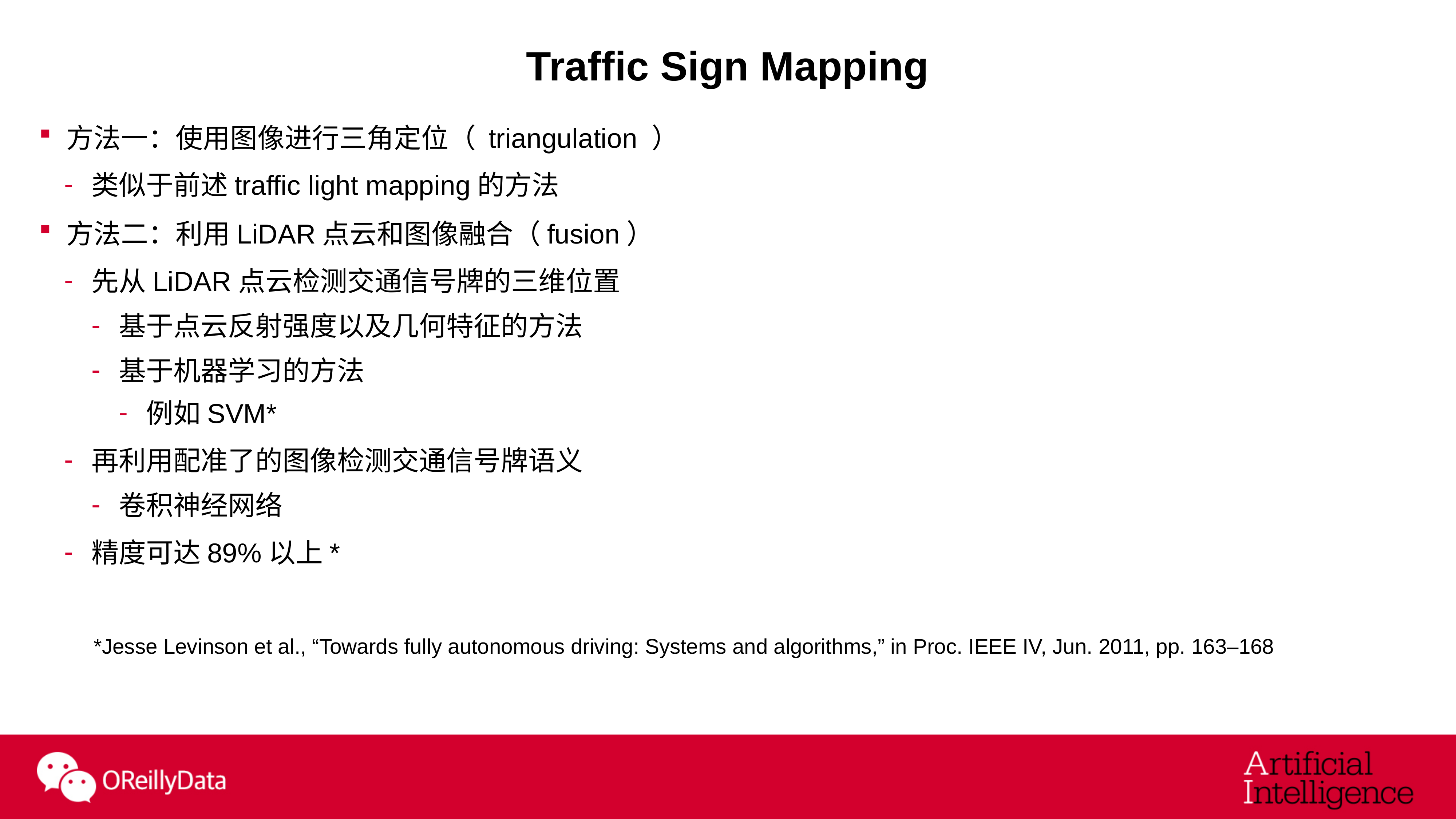

# Traffic Sign Mapping
方法一：使用图像进行三角定位（ triangulation ）
类似于前述traffic light mapping的方法
方法二：利用LiDAR点云和图像融合（fusion）
先从LiDAR点云检测交通信号牌的三维位置
基于点云反射强度以及几何特征的方法
基于机器学习的方法
例如SVM*
再利用配准了的图像检测交通信号牌语义
卷积神经网络
精度可达89%以上*

	*Jesse Levinson et al., “Towards fully autonomous driving: Systems and algorithms,” in Proc. IEEE IV, Jun. 2011, pp. 163–168